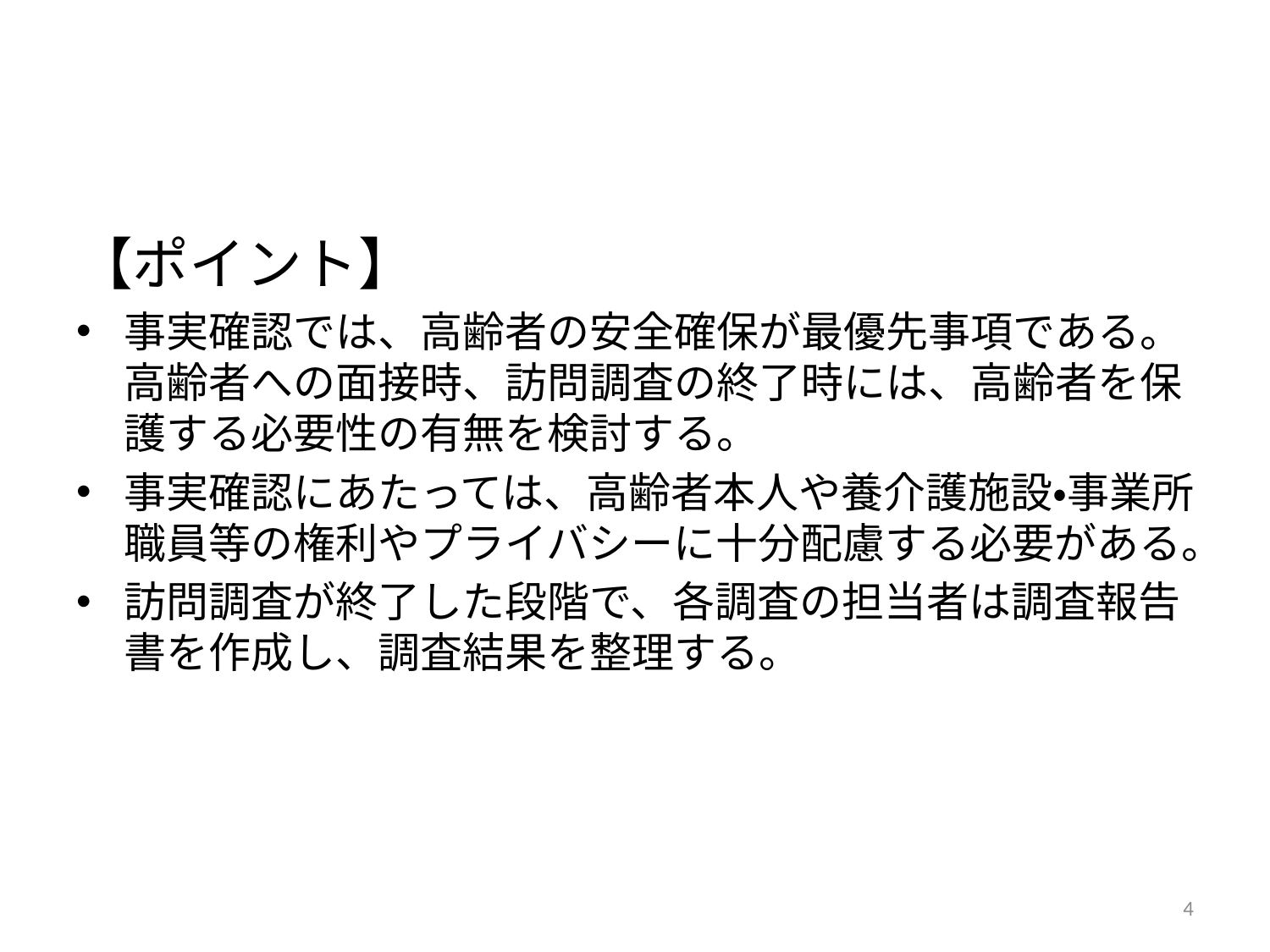

【ポイント】
事実確認では、高齢者の安全確保が最優先事項である。高齢者への面接時、訪問調査の終了時には、高齢者を保護する必要性の有無を検討する。
事実確認にあたっては、高齢者本人や養介護施設・事業所職員等の権利やプライバシーに十分配慮する必要がある。
訪問調査が終了した段階で、各調査の担当者は調査報告書を作成し、調査結果を整理する。

4